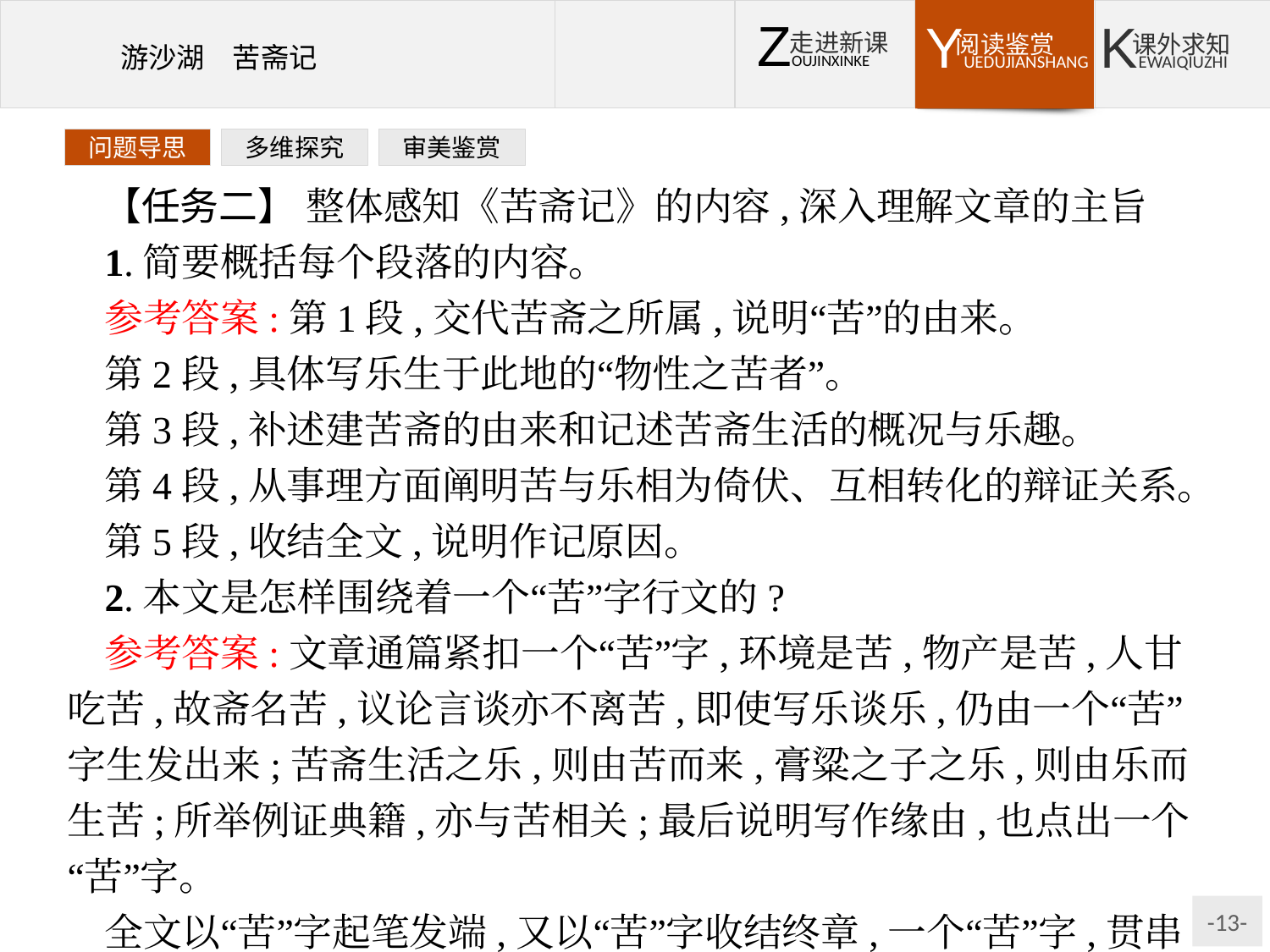

问题导思
多维探究
审美鉴赏
【任务二】 整体感知《苦斋记》的内容,深入理解文章的主旨
1.简要概括每个段落的内容。
参考答案:第1段,交代苦斋之所属,说明“苦”的由来。
第2段,具体写乐生于此地的“物性之苦者”。
第3段,补述建苦斋的由来和记述苦斋生活的概况与乐趣。
第4段,从事理方面阐明苦与乐相为倚伏、互相转化的辩证关系。
第5段,收结全文,说明作记原因。
2.本文是怎样围绕着一个“苦”字行文的?
参考答案:文章通篇紧扣一个“苦”字,环境是苦,物产是苦,人甘吃苦,故斋名苦,议论言谈亦不离苦,即使写乐谈乐,仍由一个“苦”字生发出来;苦斋生活之乐,则由苦而来,膏粱之子之乐,则由乐而生苦;所举例证典籍,亦与苦相关;最后说明写作缘由,也点出一个“苦”字。
全文以“苦”字起笔发端,又以“苦”字收结终章,一个“苦”字,贯串始终。